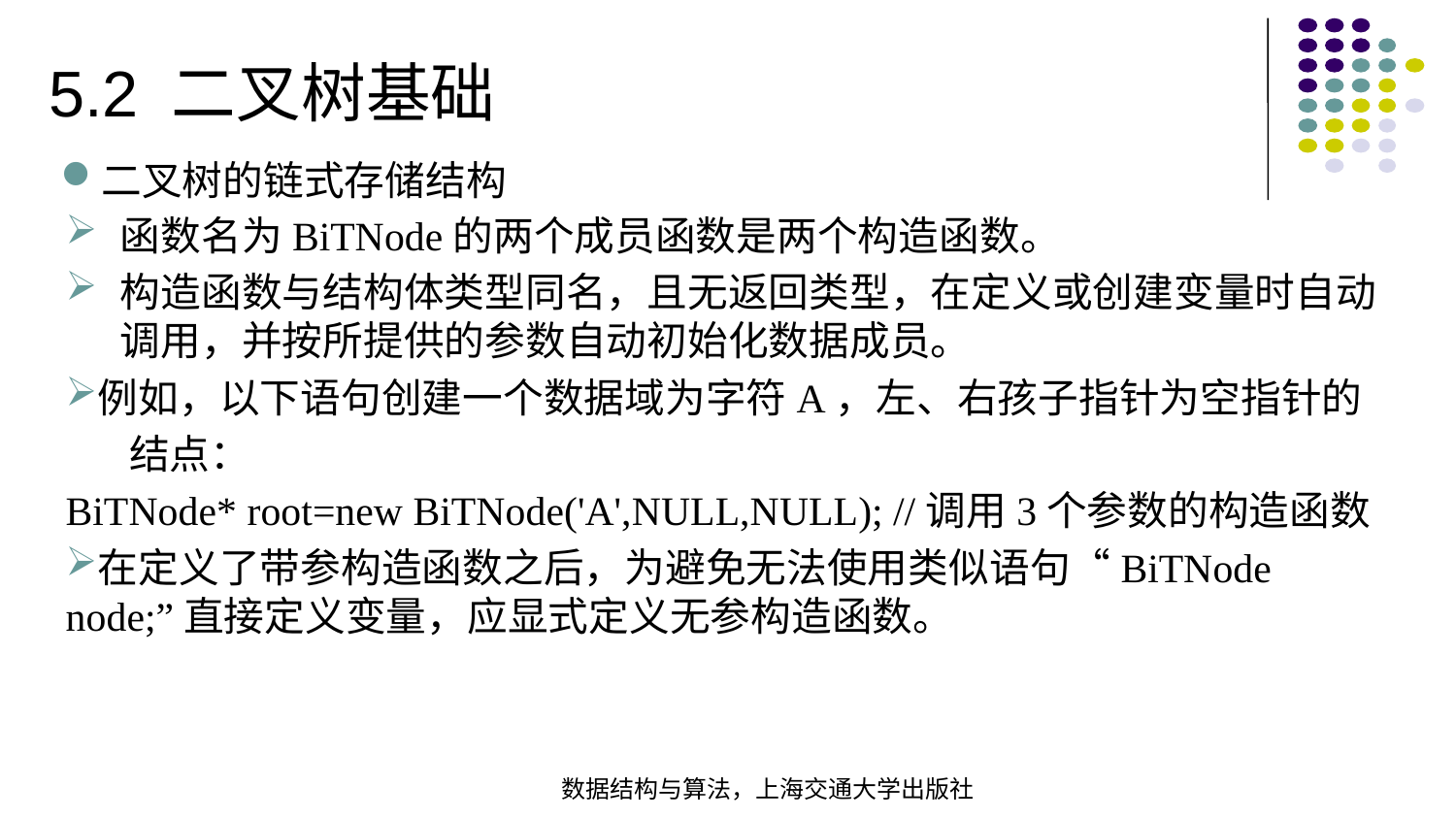

5.2 二叉树基础
二叉树的链式存储结构
函数名为BiTNode的两个成员函数是两个构造函数。
构造函数与结构体类型同名，且无返回类型，在定义或创建变量时自动调用，并按所提供的参数自动初始化数据成员。
例如，以下语句创建一个数据域为字符A，左、右孩子指针为空指针的
      结点：
BiTNode* root=new BiTNode('A',NULL,NULL); //调用3个参数的构造函数
在定义了带参构造函数之后，为避免无法使用类似语句“BiTNode node;”直接定义变量，应显式定义无参构造函数。